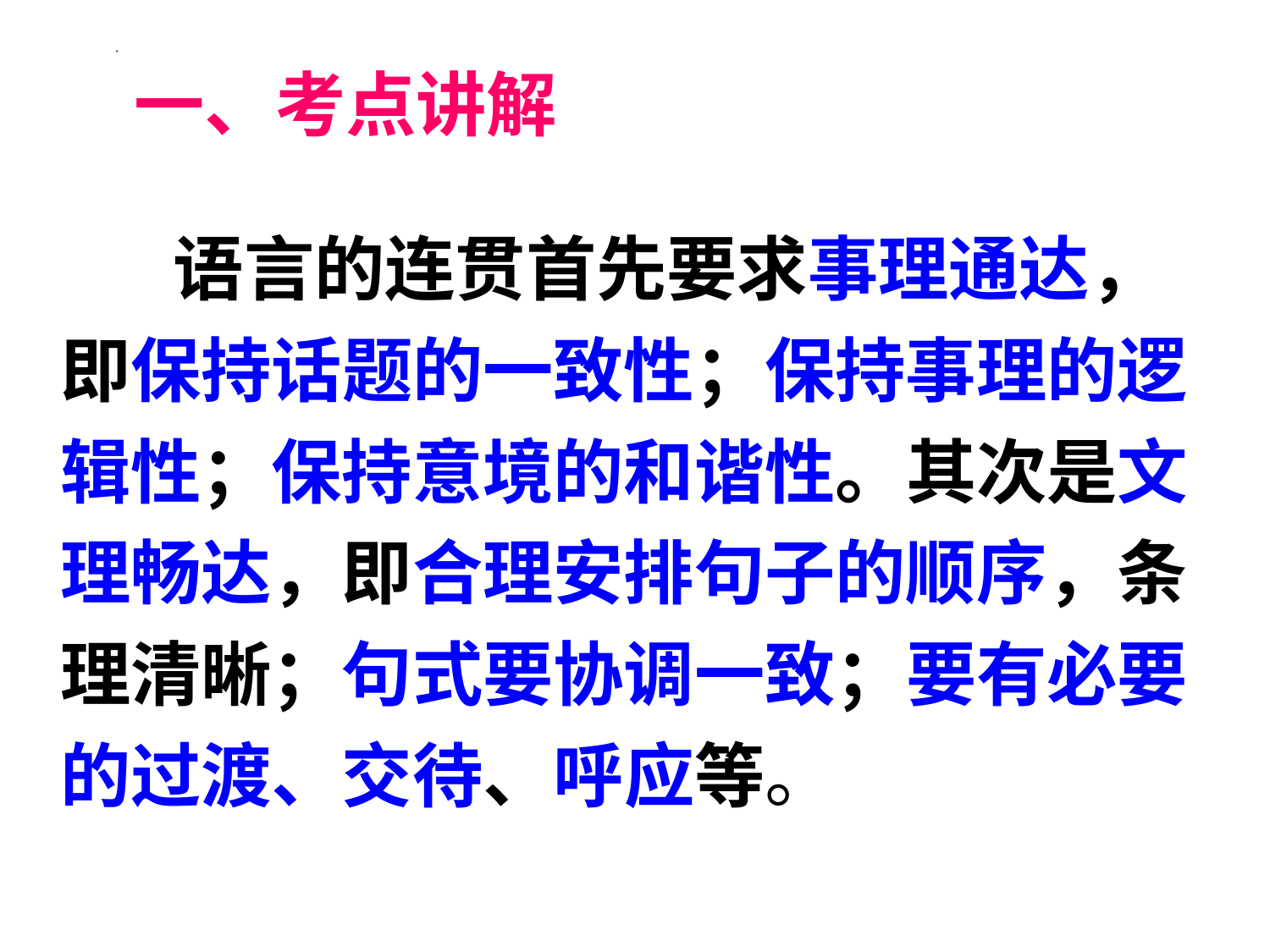

# 一、考点讲解
           语言的连贯首先要求事理通达，即保持话题的一致性；保持事理的逻辑性；保持意境的和谐性。其次是文理畅达，即合理安排句子的顺序，条理清晰；句式要协调一致；要有必要的过渡、交待、呼应等。